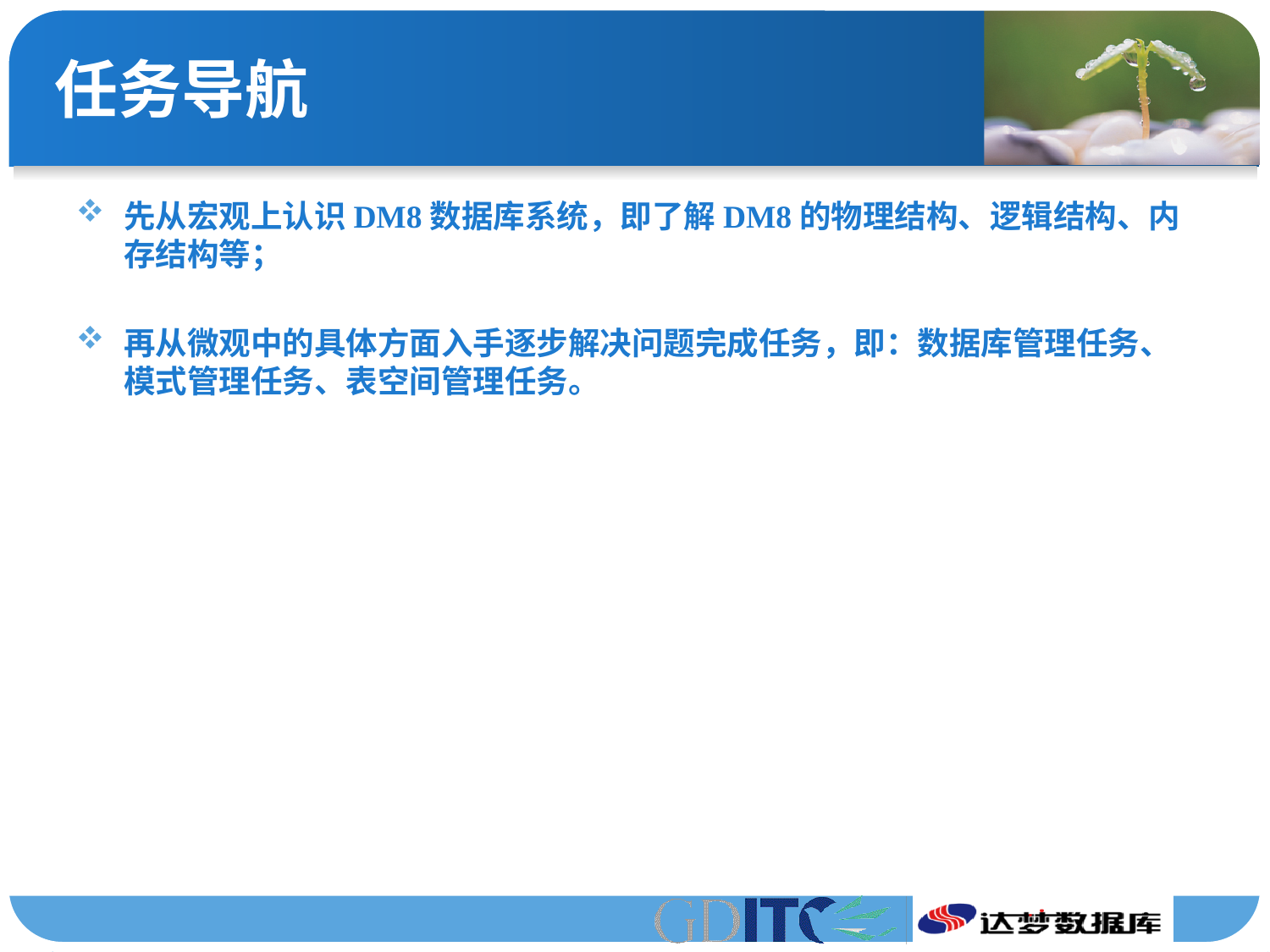

# 任务导航
先从宏观上认识DM8数据库系统，即了解DM8的物理结构、逻辑结构、内存结构等；

再从微观中的具体方面入手逐步解决问题完成任务，即：数据库管理任务、模式管理任务、表空间管理任务。